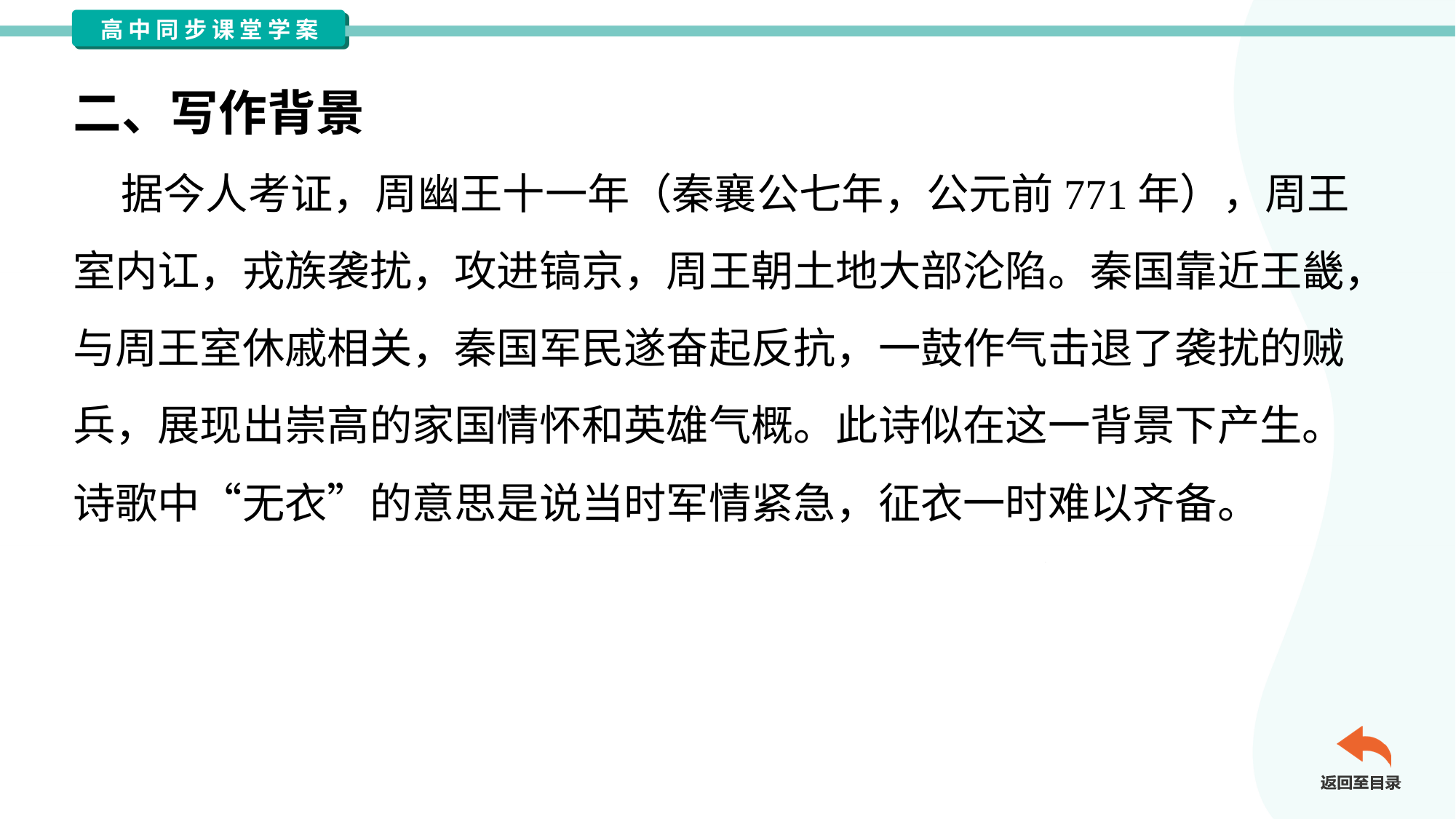

二、写作背景
    据今人考证，周幽王十一年（秦襄公七年，公元前771年），周王
室内讧，戎族袭扰，攻进镐京，周王朝土地大部沦陷。秦国靠近王畿，
与周王室休戚相关，秦国军民遂奋起反抗，一鼓作气击退了袭扰的贼
兵，展现出崇高的家国情怀和英雄气概。此诗似在这一背景下产生。
诗歌中“无衣”的意思是说当时军情紧急，征衣一时难以齐备。